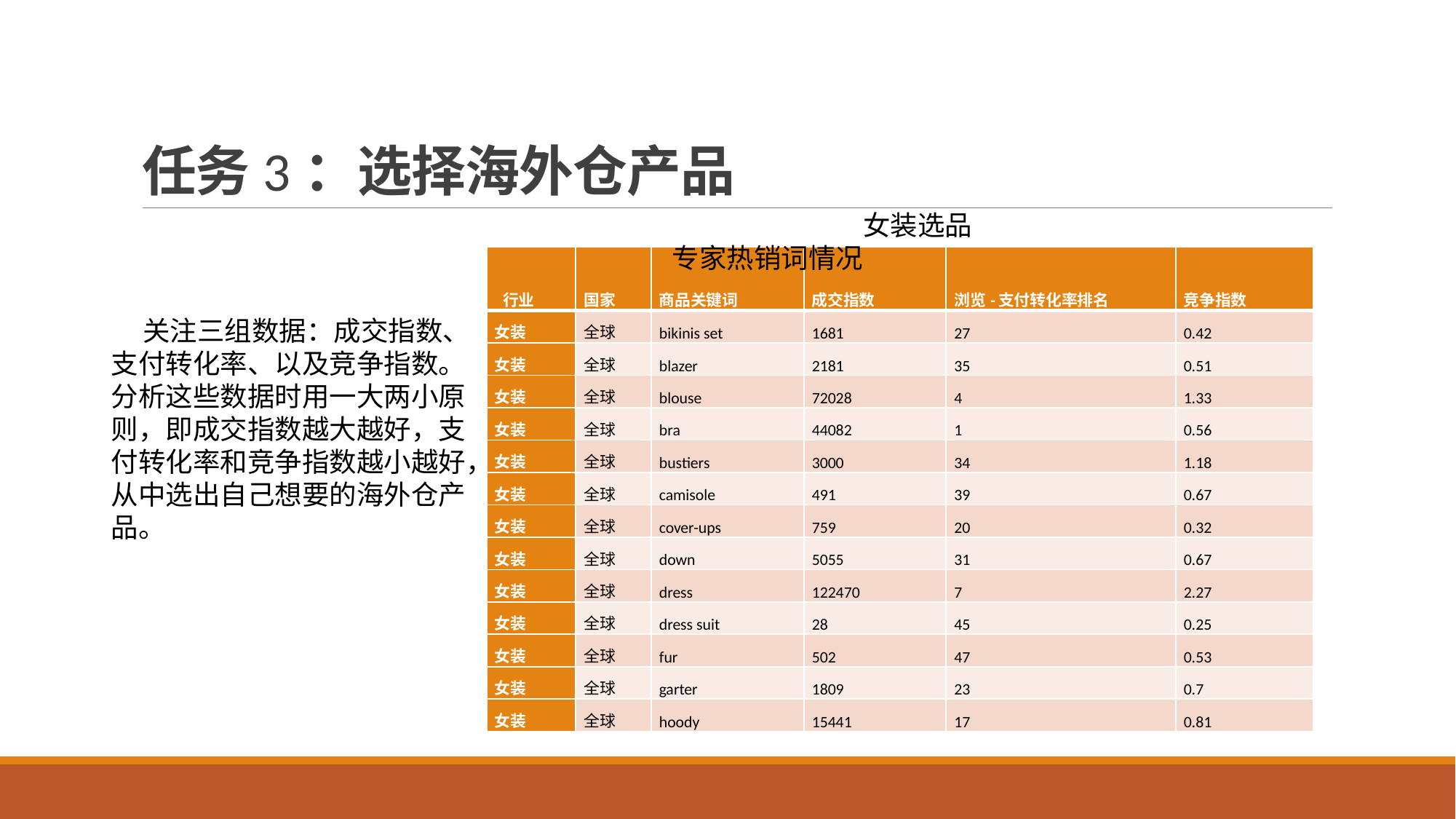

# 任务3：选择海外仓产品
女装选品专家热销词情况
| 行业 | 国家 | 商品关键词 | 成交指数 | 浏览-支付转化率排名 | 竞争指数 |
| --- | --- | --- | --- | --- | --- |
| 女装 | 全球 | bikinis set | 1681 | 27 | 0.42 |
| 女装 | 全球 | blazer | 2181 | 35 | 0.51 |
| 女装 | 全球 | blouse | 72028 | 4 | 1.33 |
| 女装 | 全球 | bra | 44082 | 1 | 0.56 |
| 女装 | 全球 | bustiers | 3000 | 34 | 1.18 |
| 女装 | 全球 | camisole | 491 | 39 | 0.67 |
| 女装 | 全球 | cover-ups | 759 | 20 | 0.32 |
| 女装 | 全球 | down | 5055 | 31 | 0.67 |
| 女装 | 全球 | dress | 122470 | 7 | 2.27 |
| 女装 | 全球 | dress suit | 28 | 45 | 0.25 |
| 女装 | 全球 | fur | 502 | 47 | 0.53 |
| 女装 | 全球 | garter | 1809 | 23 | 0.7 |
| 女装 | 全球 | hoody | 15441 | 17 | 0.81 |
关注三组数据：成交指数、支付转化率、以及竞争指数。分析这些数据时用一大两小原则，即成交指数越大越好，支付转化率和竞争指数越小越好，从中选出自己想要的海外仓产品。